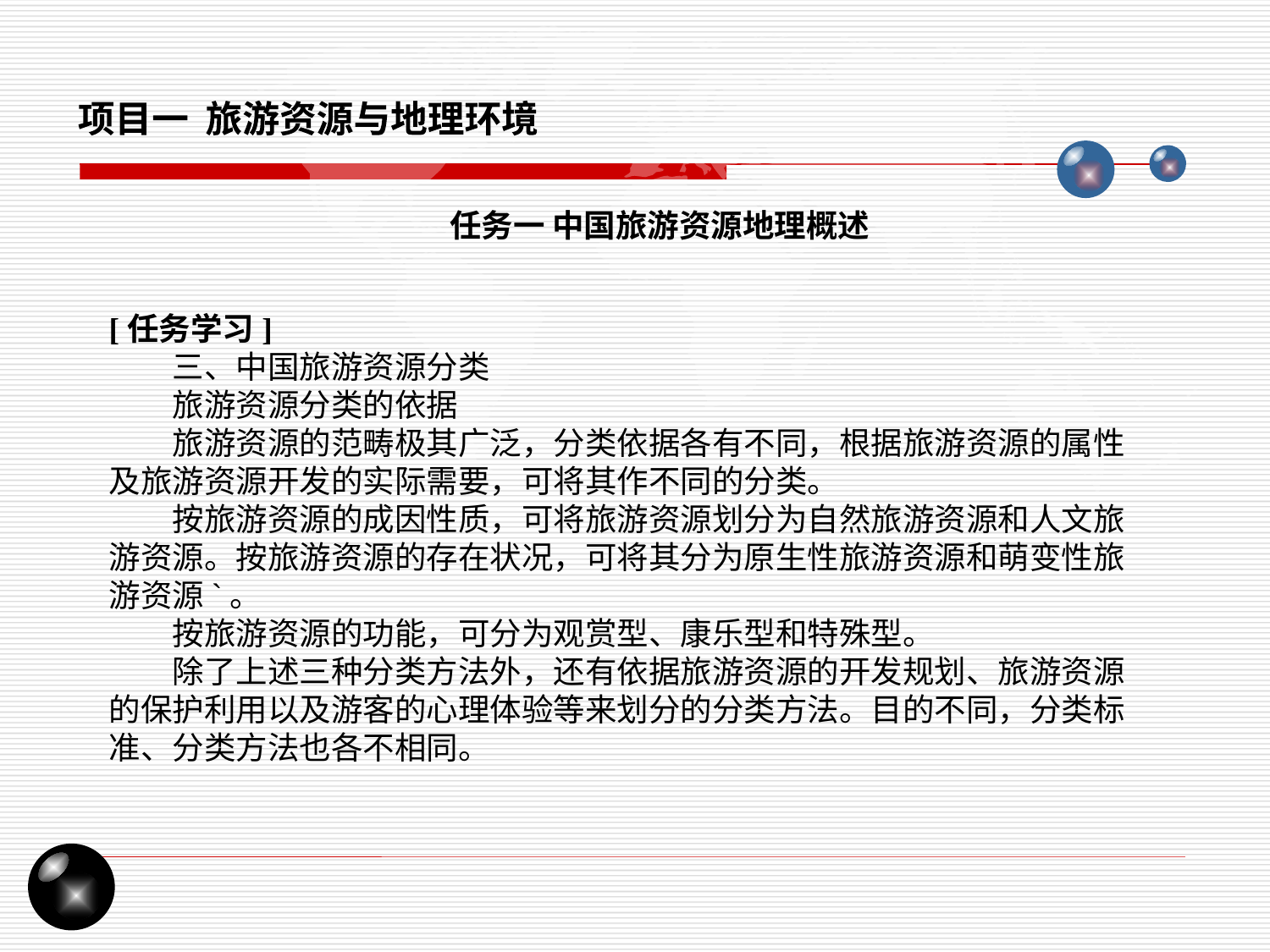

项目一  旅游资源与地理环境
任务一 中国旅游资源地理概述

[任务学习]
三、中国旅游资源分类
旅游资源分类的依据
旅游资源的范畴极其广泛，分类依据各有不同，根据旅游资源的属性及旅游资源开发的实际需要，可将其作不同的分类。
按旅游资源的成因性质，可将旅游资源划分为自然旅游资源和人文旅游资源。按旅游资源的存在状况，可将其分为原生性旅游资源和萌变性旅游资源`。
按旅游资源的功能，可分为观赏型、康乐型和特殊型。
除了上述三种分类方法外，还有依据旅游资源的开发规划、旅游资源的保护利用以及游客的心理体验等来划分的分类方法。目的不同，分类标准、分类方法也各不相同。